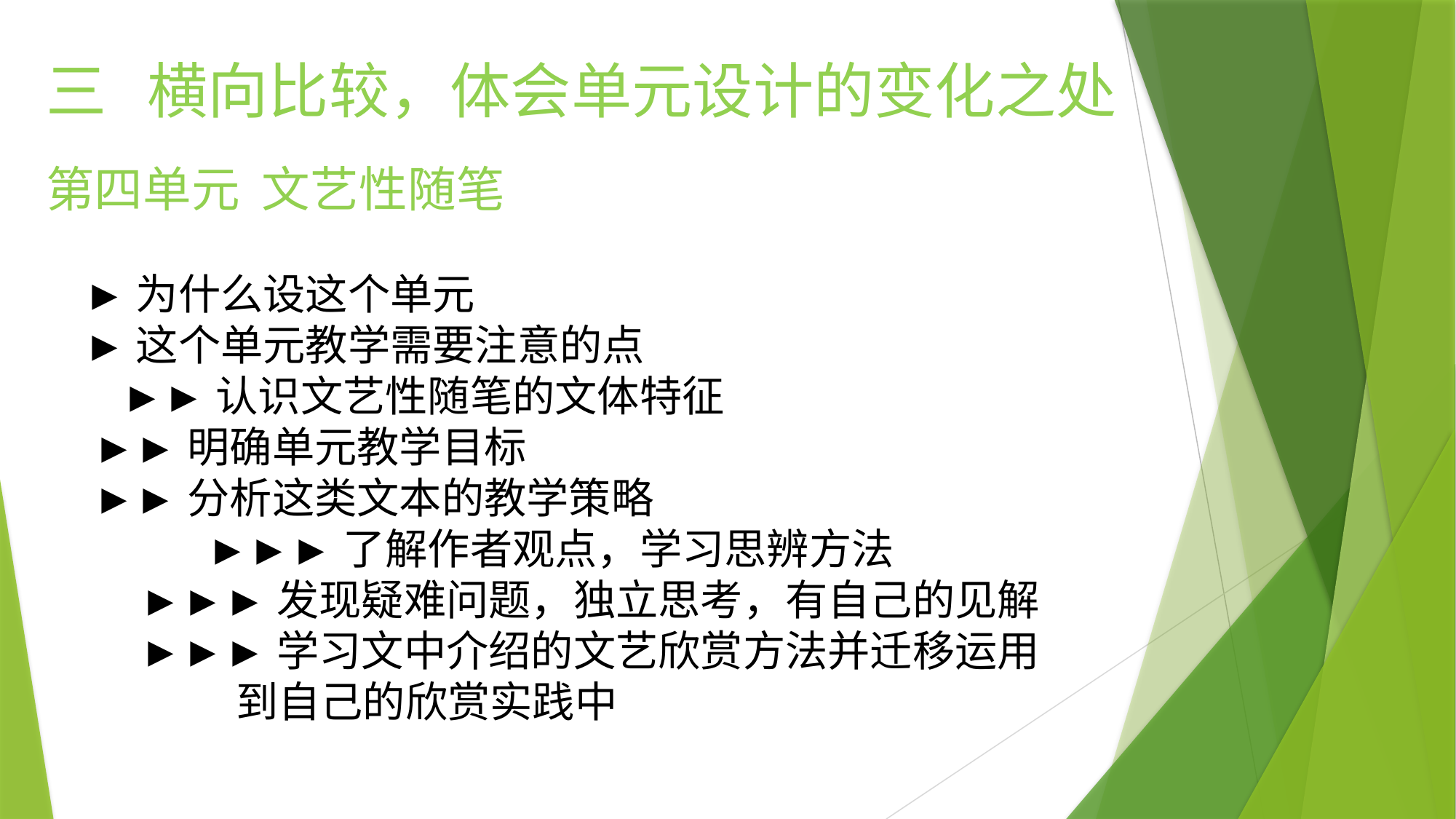

三   横向比较，体会单元设计的变化之处

第四单元  文艺性随笔

    ►为什么设这个单元
    ►这个单元教学需要注意的点
        ►►认识文艺性随笔的文体特征
     ►►明确单元教学目标
     ►►分析这类文本的教学策略
                 ►►►了解作者观点，学习思辨方法
          ►►►发现疑难问题，独立思考，有自己的见解
          ►►►学习文中介绍的文艺欣赏方法并迁移运用
                   到自己的欣赏实践中